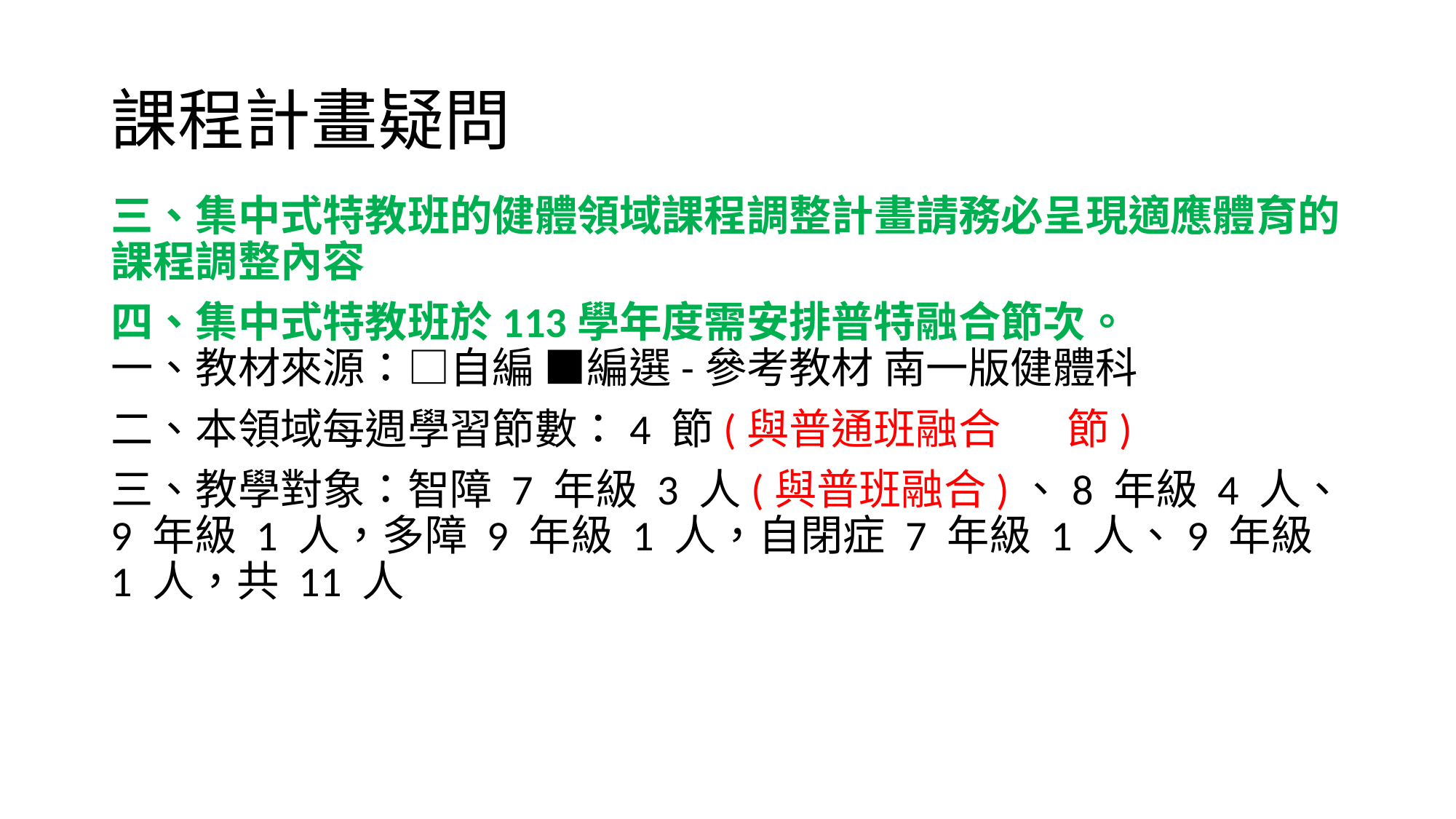

# 課程計畫疑問
三、集中式特教班的健體領域課程調整計畫請務必呈現適應體育的課程調整內容
四、集中式特教班於113學年度需安排普特融合節次。
一、教材來源：□自編 ■編選-參考教材 南一版健體科
二、本領域每週學習節數：4 節(與普通班融合       節)
三、教學對象：智障 7 年級 3 人(與普班融合)、8 年級 4 人、9 年級 1 人，多障 9 年級 1 人，自閉症 7 年級 1 人、9 年級 1 人，共 11 人